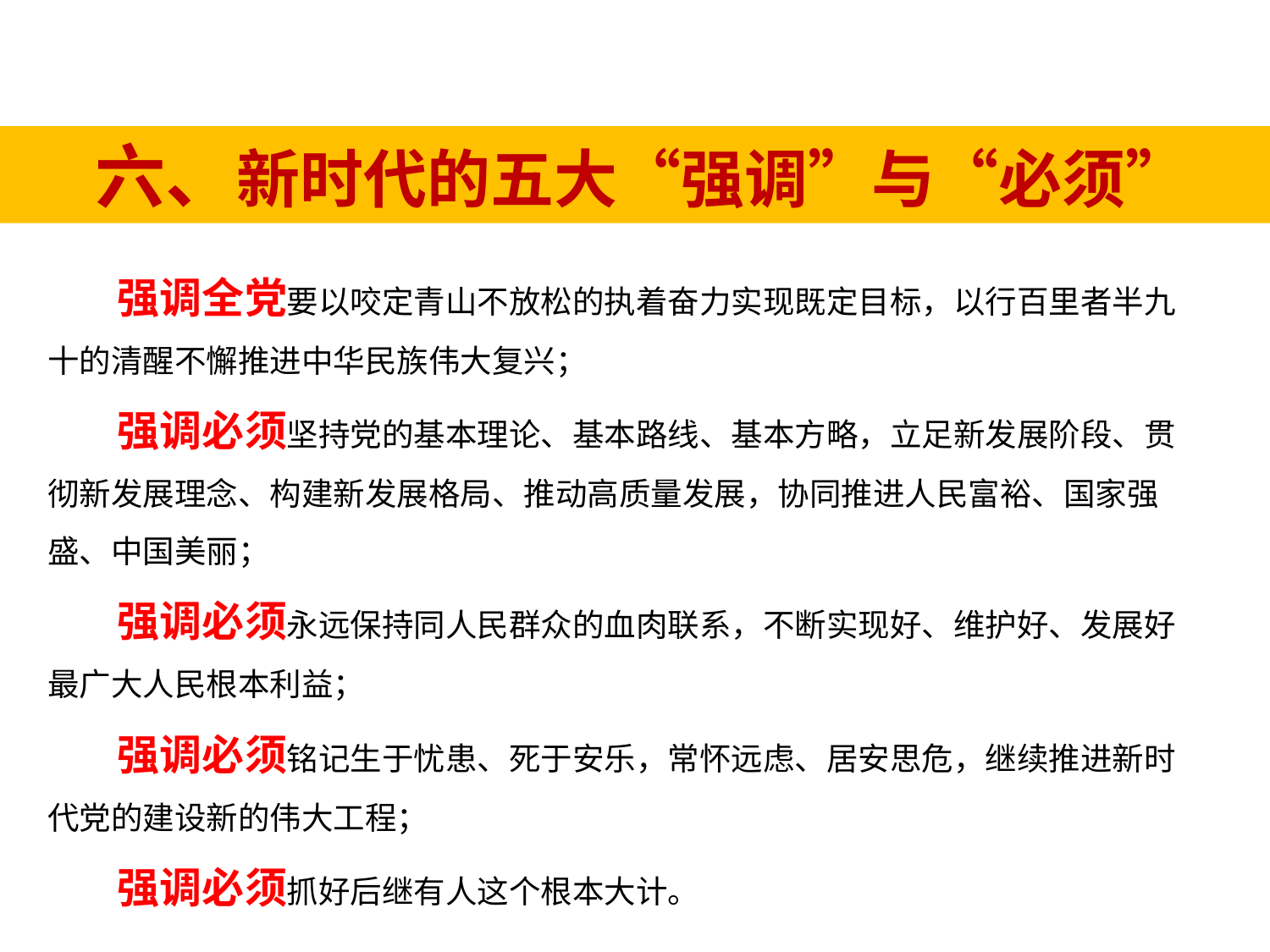

六、新时代的五大“强调”与“必须”
 强调全党要以咬定青山不放松的执着奋力实现既定目标，以行百里者半九十的清醒不懈推进中华民族伟大复兴；
 强调必须坚持党的基本理论、基本路线、基本方略，立足新发展阶段、贯彻新发展理念、构建新发展格局、推动高质量发展，协同推进人民富裕、国家强盛、中国美丽；
 强调必须永远保持同人民群众的血肉联系，不断实现好、维护好、发展好最广大人民根本利益；
 强调必须铭记生于忧患、死于安乐，常怀远虑、居安思危，继续推进新时代党的建设新的伟大工程；
 强调必须抓好后继有人这个根本大计。